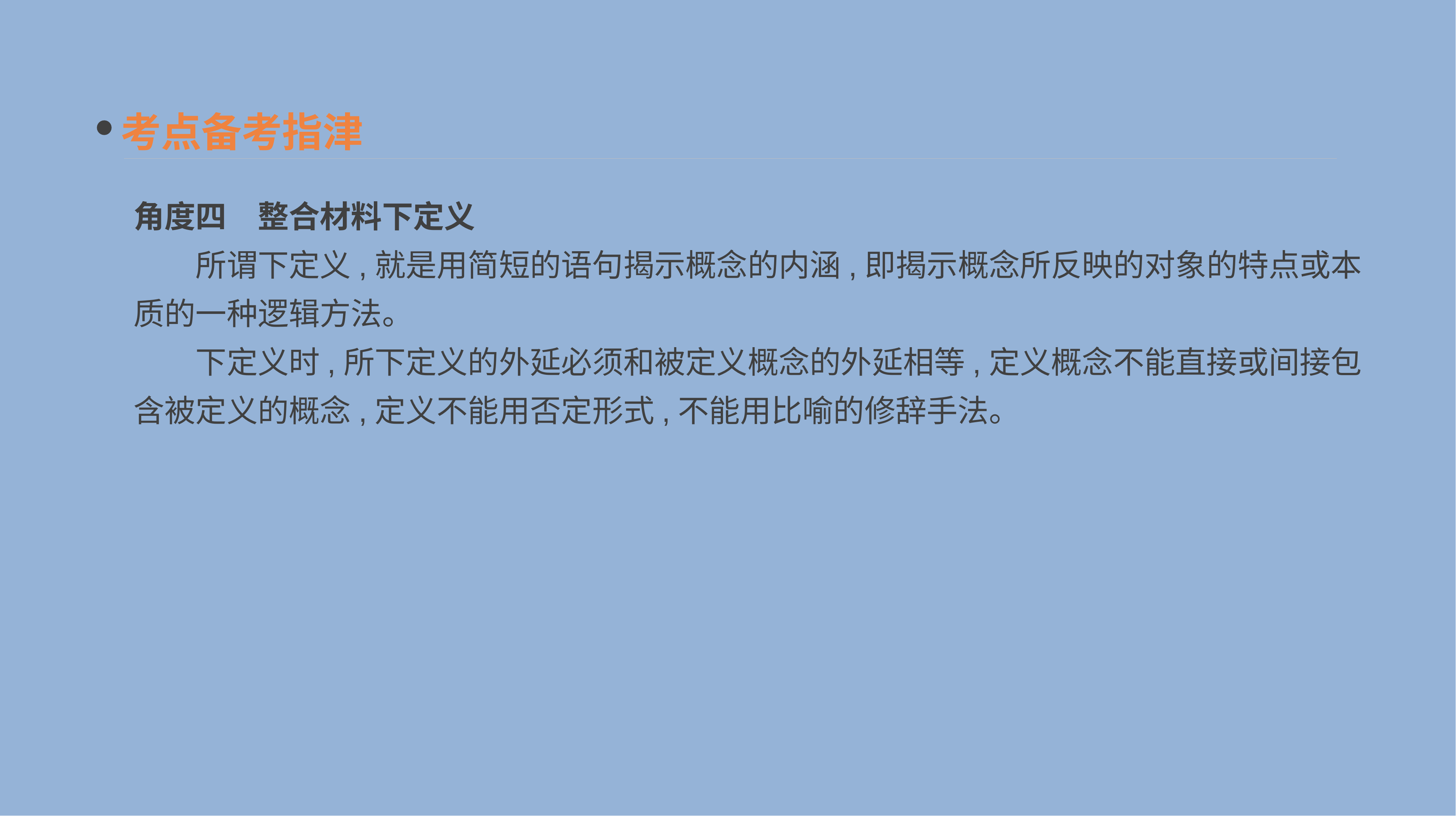

考点备考指津

角度四　整合材料下定义
　　所谓下定义,就是用简短的语句揭示概念的内涵,即揭示概念所反映的对象的特点或本质的一种逻辑方法。
　　下定义时,所下定义的外延必须和被定义概念的外延相等,定义概念不能直接或间接包含被定义的概念,定义不能用否定形式,不能用比喻的修辞手法。